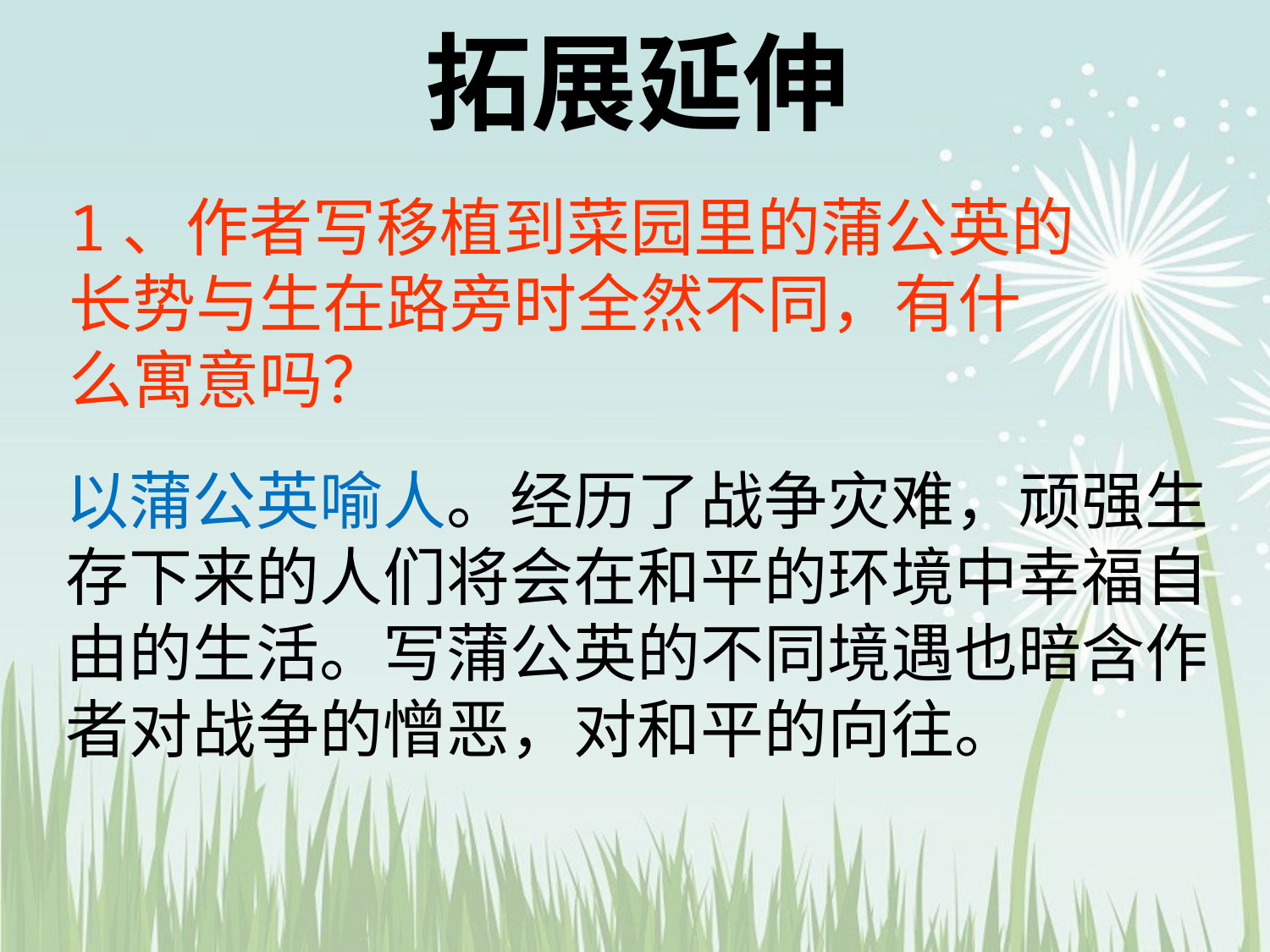

拓展延伸
1、作者写移植到菜园里的蒲公英的长势与生在路旁时全然不同，有什么寓意吗？
以蒲公英喻人。经历了战争灾难，顽强生存下来的人们将会在和平的环境中幸福自由的生活。写蒲公英的不同境遇也暗含作者对战争的憎恶，对和平的向往。